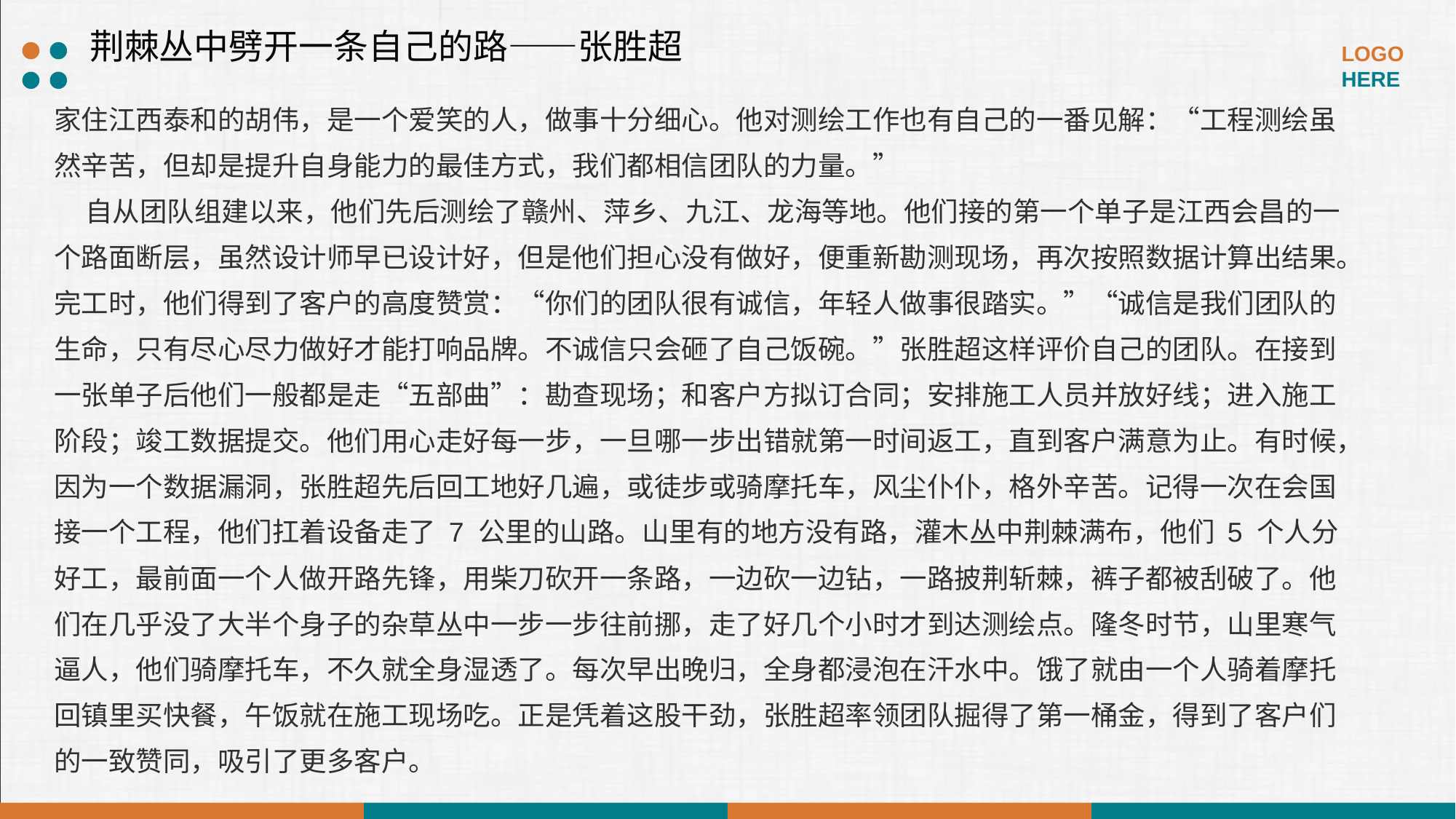

荆棘丛中劈开一条自己的路——张胜超
家住江西泰和的胡伟，是一个爱笑的人，做事十分细心。他对测绘工作也有自己的一番见解：“工程测绘虽然辛苦，但却是提升自身能力的最佳方式，我们都相信团队的力量。”
    自从团队组建以来，他们先后测绘了赣州、萍乡、九江、龙海等地。他们接的第一个单子是江西会昌的一个路面断层，虽然设计师早已设计好，但是他们担心没有做好，便重新勘测现场，再次按照数据计算出结果。完工时，他们得到了客户的高度赞赏：“你们的团队很有诚信，年轻人做事很踏实。”“诚信是我们团队的生命，只有尽心尽力做好才能打响品牌。不诚信只会砸了自己饭碗。”张胜超这样评价自己的团队。在接到一张单子后他们一般都是走“五部曲”：勘查现场；和客户方拟订合同；安排施工人员并放好线；进入施工阶段；竣工数据提交。他们用心走好每一步，一旦哪一步出错就第一时间返工，直到客户满意为止。有时候，因为一个数据漏洞，张胜超先后回工地好几遍，或徒步或骑摩托车，风尘仆仆，格外辛苦。记得一次在会国接一个工程，他们扛着设备走了 7 公里的山路。山里有的地方没有路，灌木丛中荆棘满布，他们 5 个人分好工，最前面一个人做开路先锋，用柴刀砍开一条路，一边砍一边钻，一路披荆斩棘，裤子都被刮破了。他们在几乎没了大半个身子的杂草丛中一步一步往前挪，走了好几个小时才到达测绘点。隆冬时节，山里寒气逼人，他们骑摩托车，不久就全身湿透了。每次早出晚归，全身都浸泡在汗水中。饿了就由一个人骑着摩托回镇里买快餐，午饭就在施工现场吃。正是凭着这股干劲，张胜超率领团队掘得了第一桶金，得到了客户们的一致赞同，吸引了更多客户。